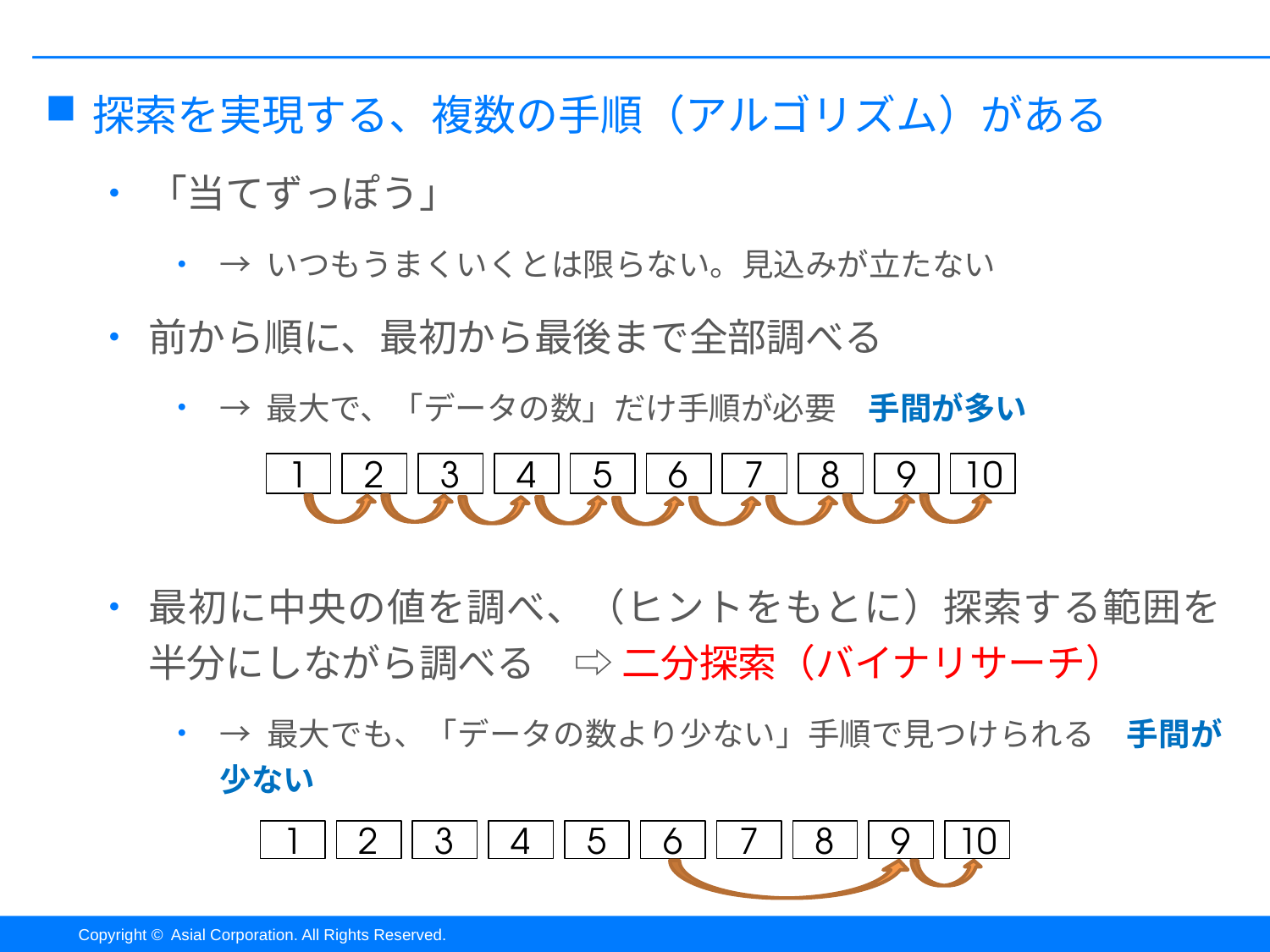

#

探索を実現する、複数の手順（アルゴリズム）がある
「当てずっぽう」
→ いつもうまくいくとは限らない。見込みが立たない
前から順に、最初から最後まで全部調べる
→ 最大で、「データの数」だけ手順が必要　手間が多い

最初に中央の値を調べ、（ヒントをもとに）探索する範囲を半分にしながら調べる　⇨ 二分探索（バイナリサーチ）
→ 最大でも、「データの数より少ない」手順で見つけられる　手間が少ない

8
9
10
1
2
3
4
5
6
7

8
9
10
1
2
3
4
5
6
7